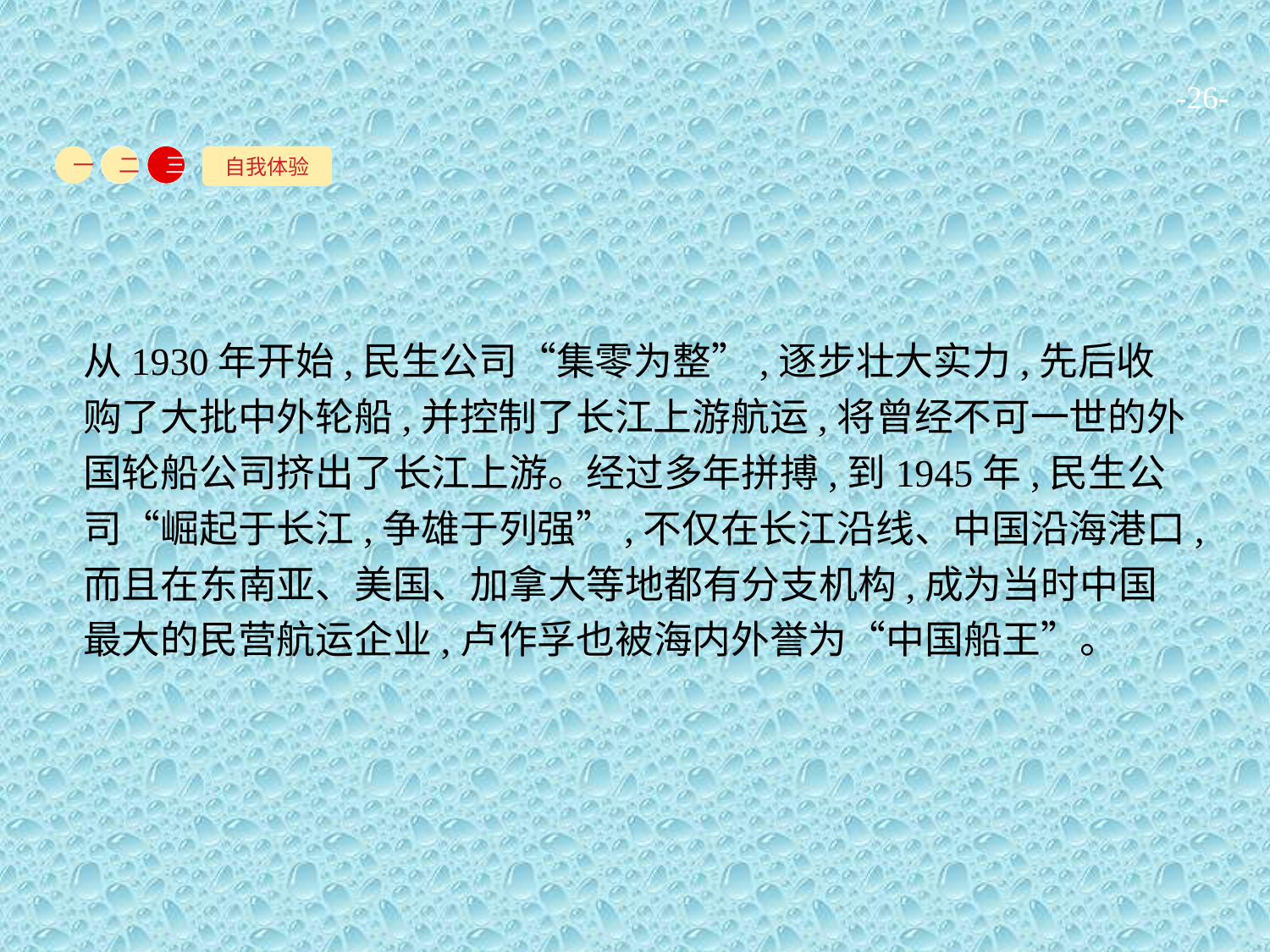

-26-
自我体验
一
二
三
从1930年开始,民生公司“集零为整”,逐步壮大实力,先后收购了大批中外轮船,并控制了长江上游航运,将曾经不可一世的外国轮船公司挤出了长江上游。经过多年拼搏,到1945年,民生公司“崛起于长江,争雄于列强”,不仅在长江沿线、中国沿海港口,而且在东南亚、美国、加拿大等地都有分支机构,成为当时中国最大的民营航运企业,卢作孚也被海内外誉为“中国船王”。